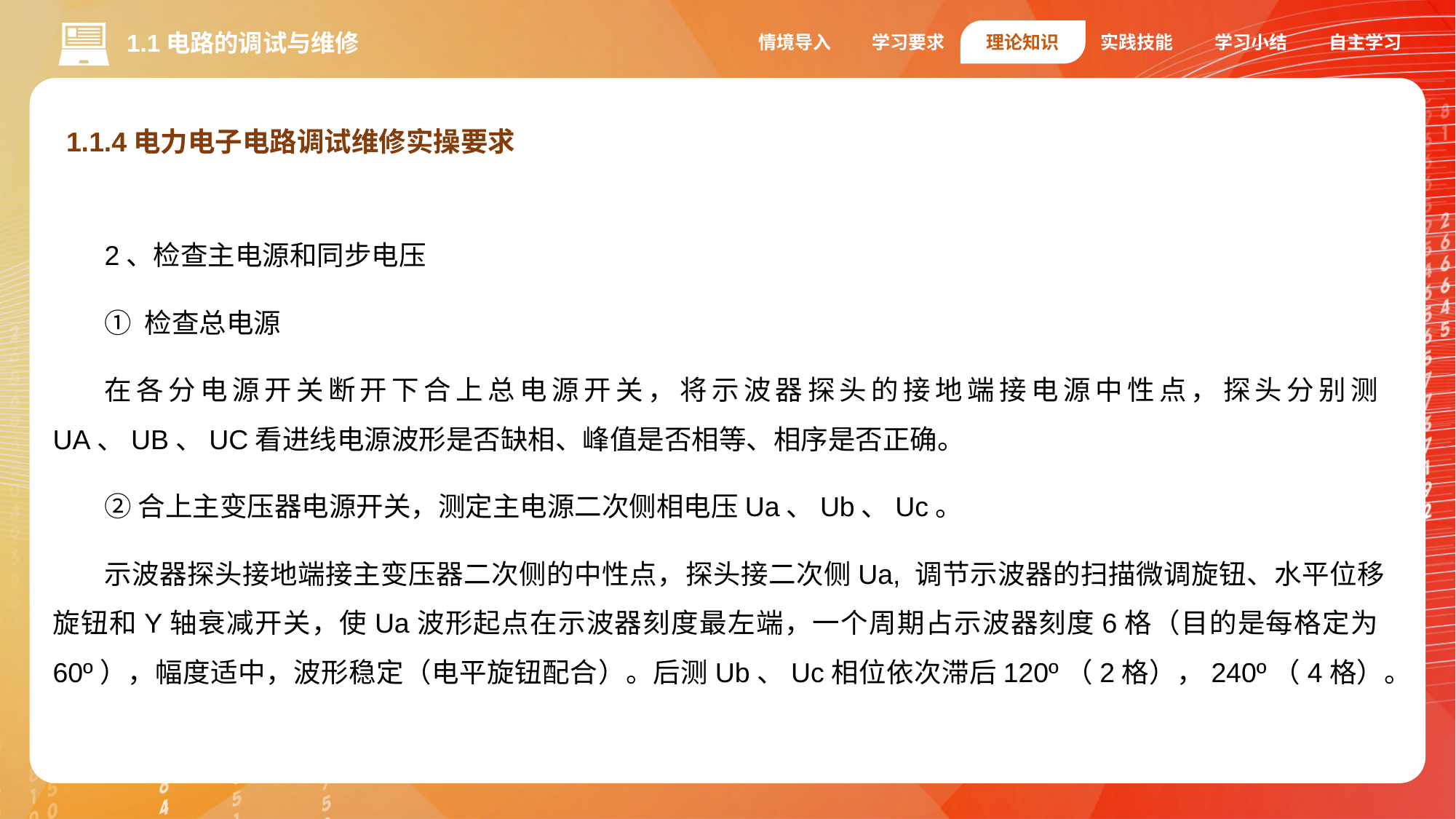

情境导入
学习要求
理论知识
实践技能
学习小结
自主学习
1.1电路的调试与维修

1.1.4电力电子电路调试维修实操要求
1.编码器
2、检查主电源和同步电压
① 检查总电源
在各分电源开关断开下合上总电源开关，将示波器探头的接地端接电源中性点，探头分别测UA、UB、UC看进线电源波形是否缺相、峰值是否相等、相序是否正确。
②合上主变压器电源开关，测定主电源二次侧相电压Ua、Ub、Uc。
示波器探头接地端接主变压器二次侧的中性点，探头接二次侧Ua, 调节示波器的扫描微调旋钮、水平位移旋钮和Y轴衰减开关，使Ua波形起点在示波器刻度最左端，一个周期占示波器刻度6格（目的是每格定为60º），幅度适中，波形稳定（电平旋钮配合）。后测Ub、Uc相位依次滞后120º（2格），240º（4格）。